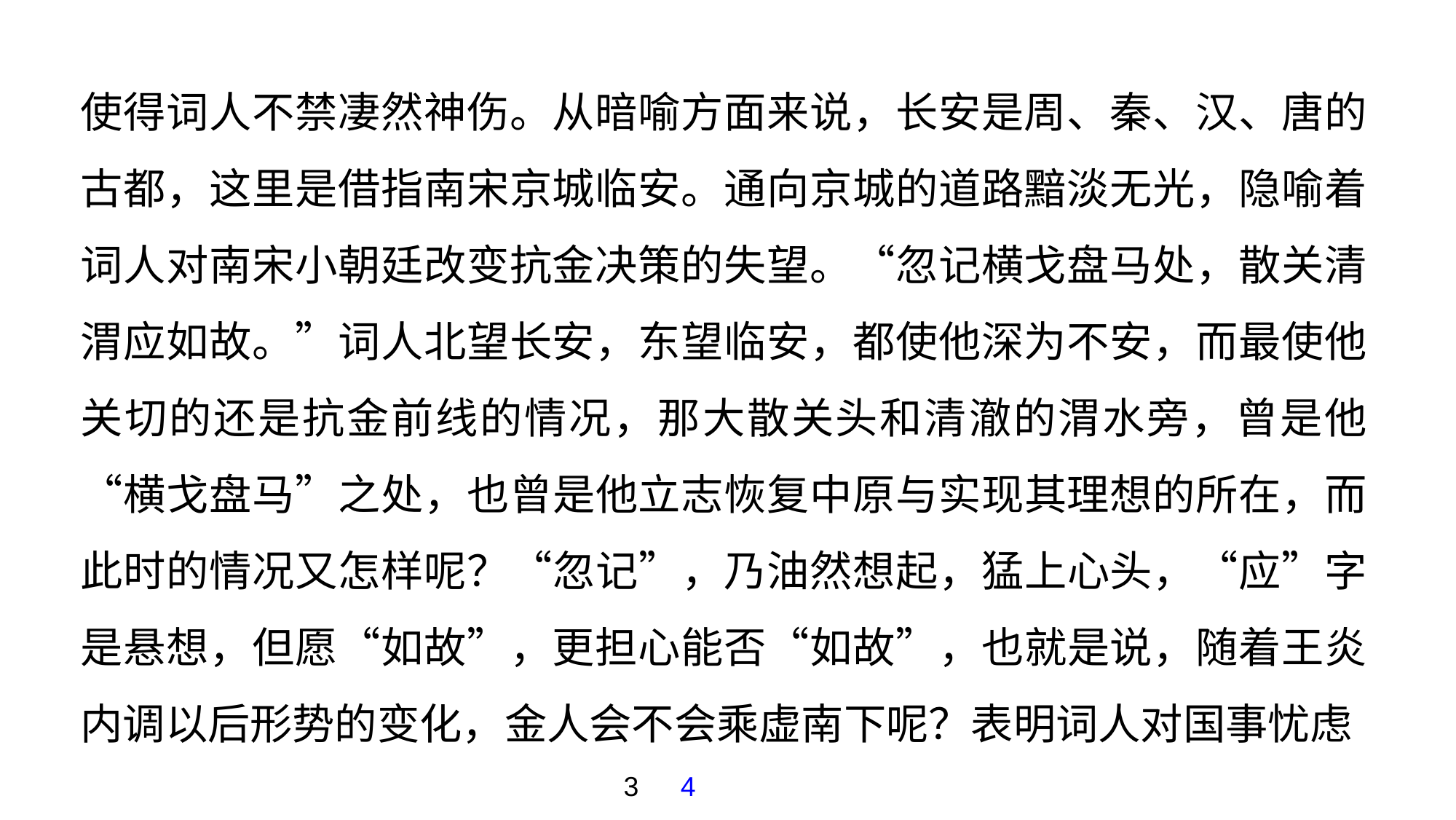

使得词人不禁凄然神伤。从暗喻方面来说，长安是周、秦、汉、唐的古都，这里是借指南宋京城临安。通向京城的道路黯淡无光，隐喻着词人对南宋小朝廷改变抗金决策的失望。“忽记横戈盘马处，散关清渭应如故。”词人北望长安，东望临安，都使他深为不安，而最使他关切的还是抗金前线的情况，那大散关头和清澈的渭水旁，曾是他“横戈盘马”之处，也曾是他立志恢复中原与实现其理想的所在，而此时的情况又怎样呢？“忽记”，乃油然想起，猛上心头，“应”字是悬想，但愿“如故”，更担心能否“如故”，也就是说，随着王炎内调以后形势的变化，金人会不会乘虚南下呢？表明词人对国事忧虑
3
4